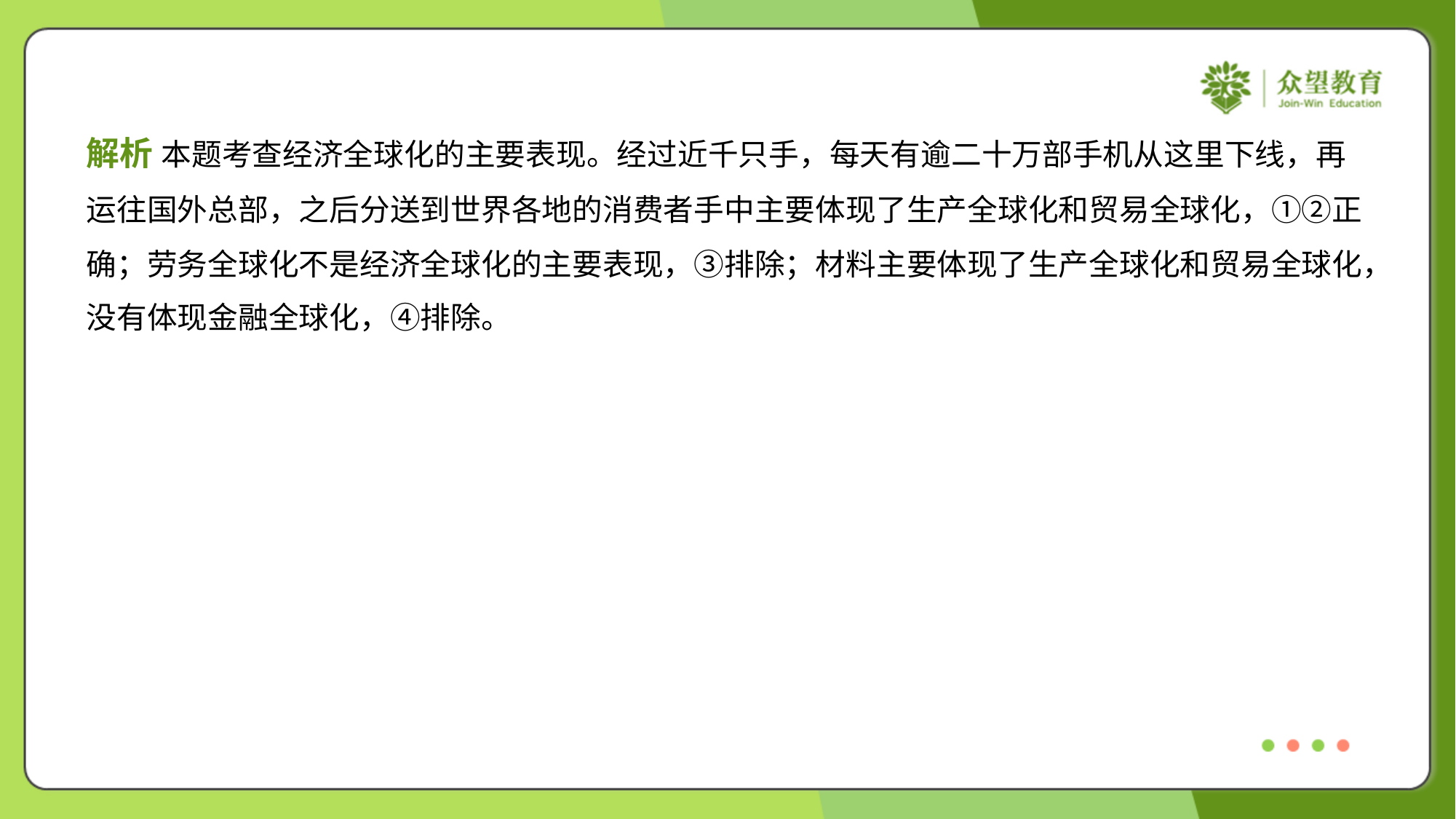

解析 本题考查经济全球化的主要表现。经过近千只手，每天有逾二十万部手机从这里下线，再
运往国外总部，之后分送到世界各地的消费者手中主要体现了生产全球化和贸易全球化，①②正
确；劳务全球化不是经济全球化的主要表现，③排除；材料主要体现了生产全球化和贸易全球化，
没有体现金融全球化，④排除。